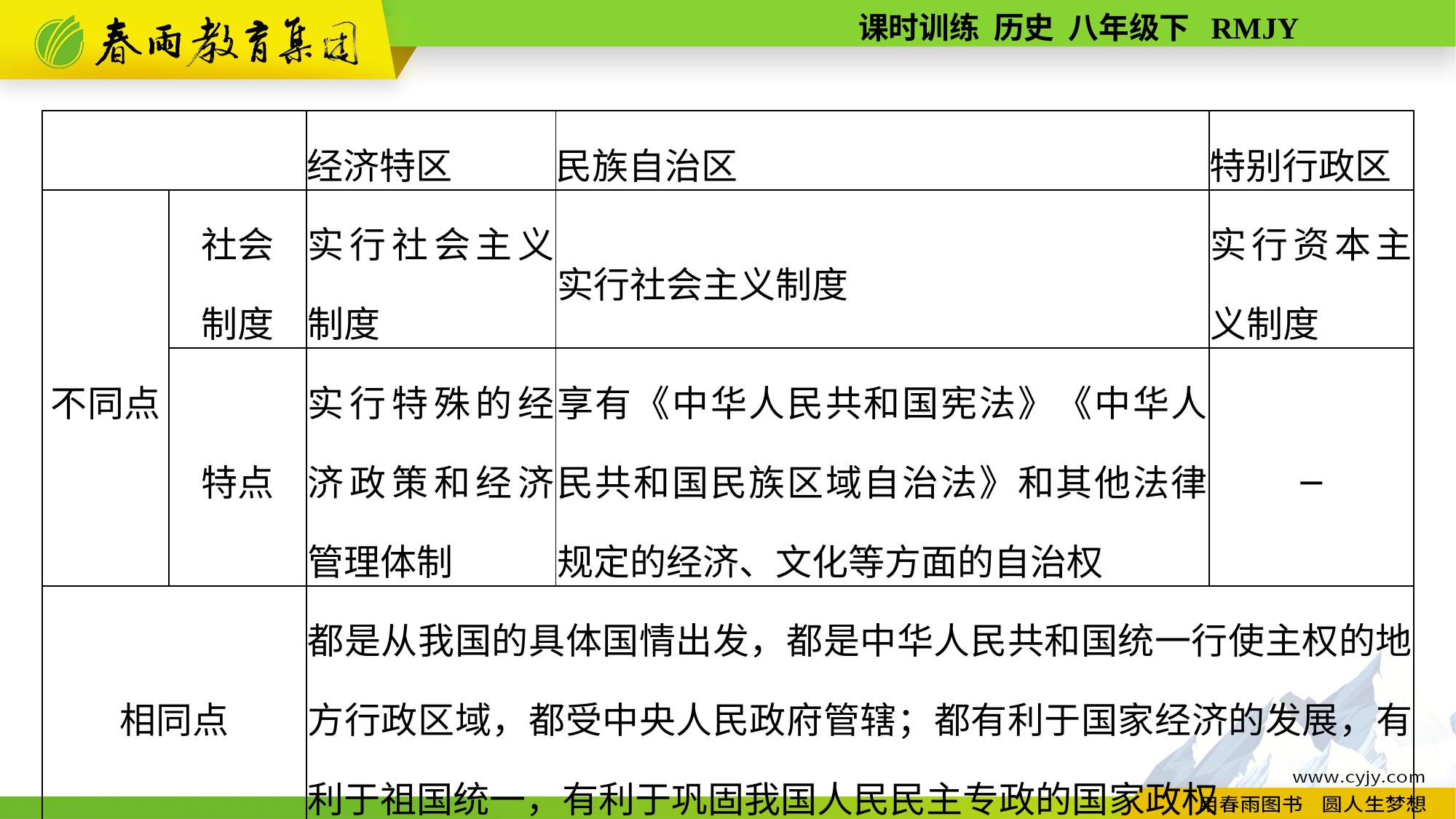

|  |  | 经济特区 | 民族自治区 | 特别行政区 |
| --- | --- | --- | --- | --- |
| 不同点 | 社会 制度 | 实行社会主义制度 | 实行社会主义制度 | 实行资本主义制度 |
|  | 特点 | 实行特殊的经济政策和经济管理体制 | 享有《中华人民共和国宪法》《中华人民共和国民族区域自治法》和其他法律规定的经济、文化等方面的自治权 | — |
| 相同点 |  | 都是从我国的具体国情出发，都是中华人民共和国统一行使主权的地方行政区域，都受中央人民政府管辖；都有利于国家经济的发展，有利于祖国统一，有利于巩固我国人民民主专政的国家政权 |  |  |